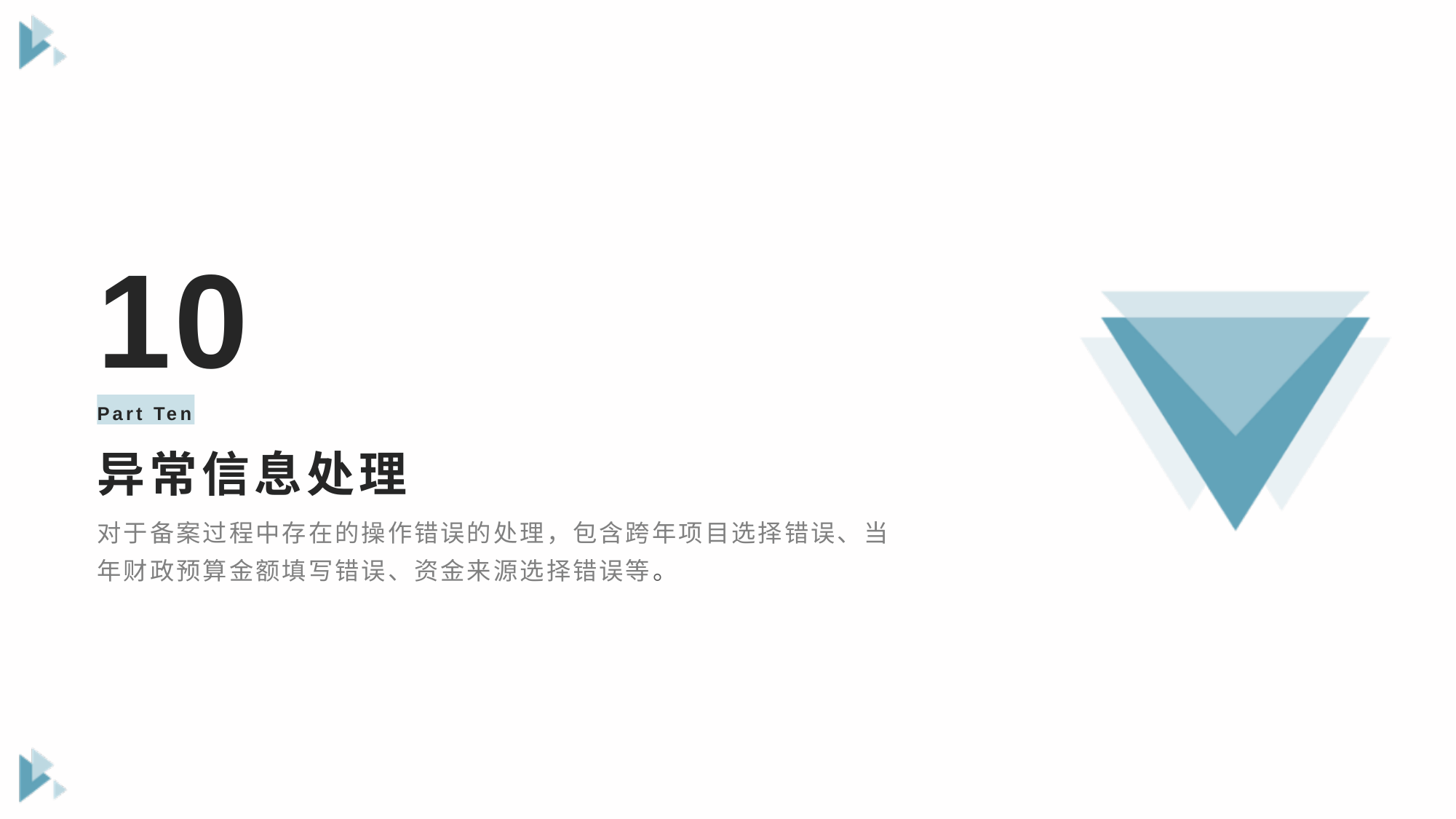

10
Part Ten
异常信息处理
对于备案过程中存在的操作错误的处理，包含跨年项目选择错误、当年财政预算金额填写错误、资金来源选择错误等。